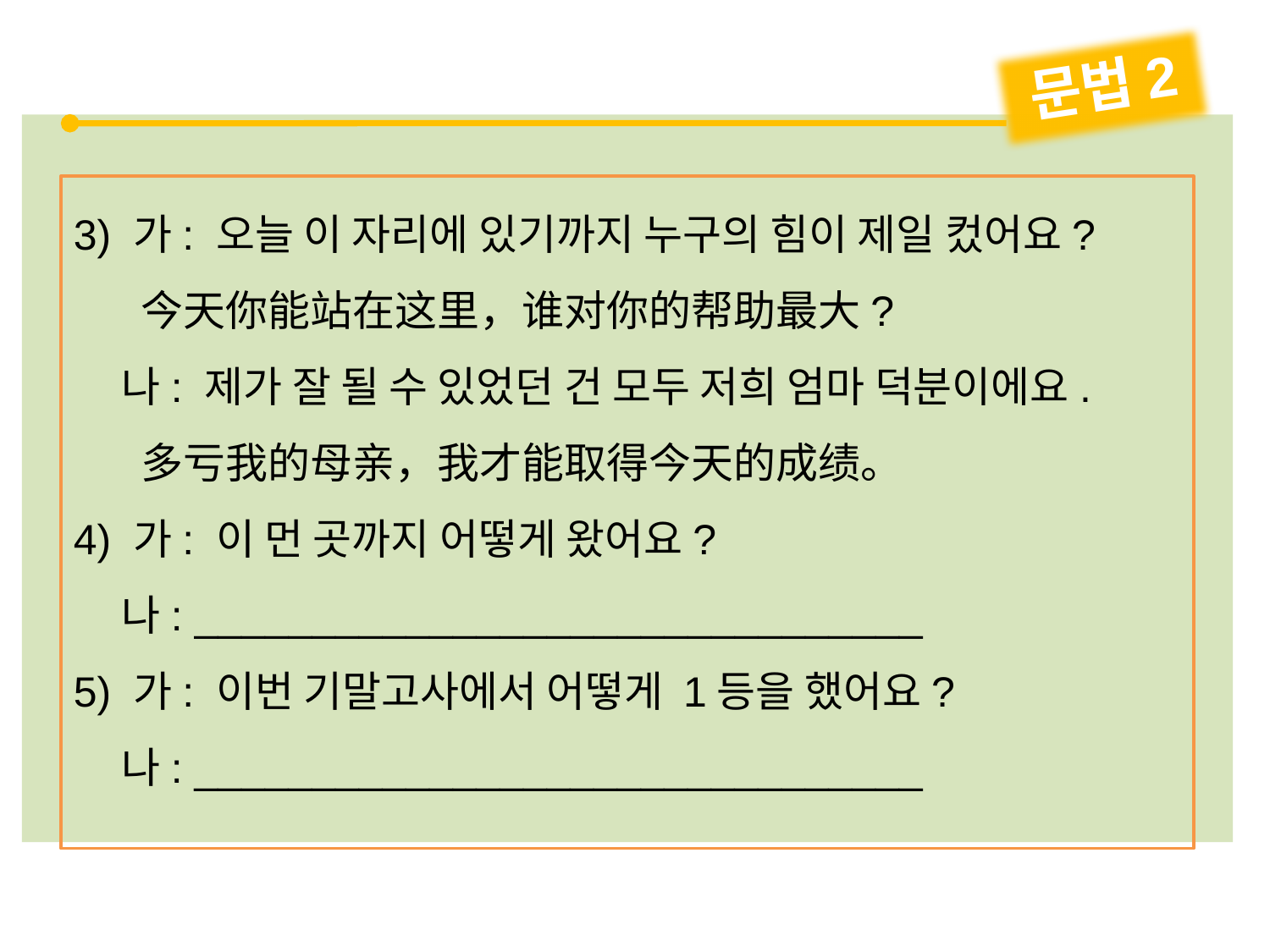

문법2

3) 가: 오늘 이 자리에 있기까지 누구의 힘이 제일 컸어요?
      今天你能站在这里，谁对你的帮助最大?
    나: 제가 잘 될 수 있었던 건 모두 저희 엄마 덕분이에요.
      多亏我的母亲，我才能取得今天的成绩。
4) 가: 이 먼 곳까지 어떻게 왔어요?
    나: _______________________________
5) 가: 이번 기말고사에서 어떻게 1등을 했어요?
    나: _______________________________